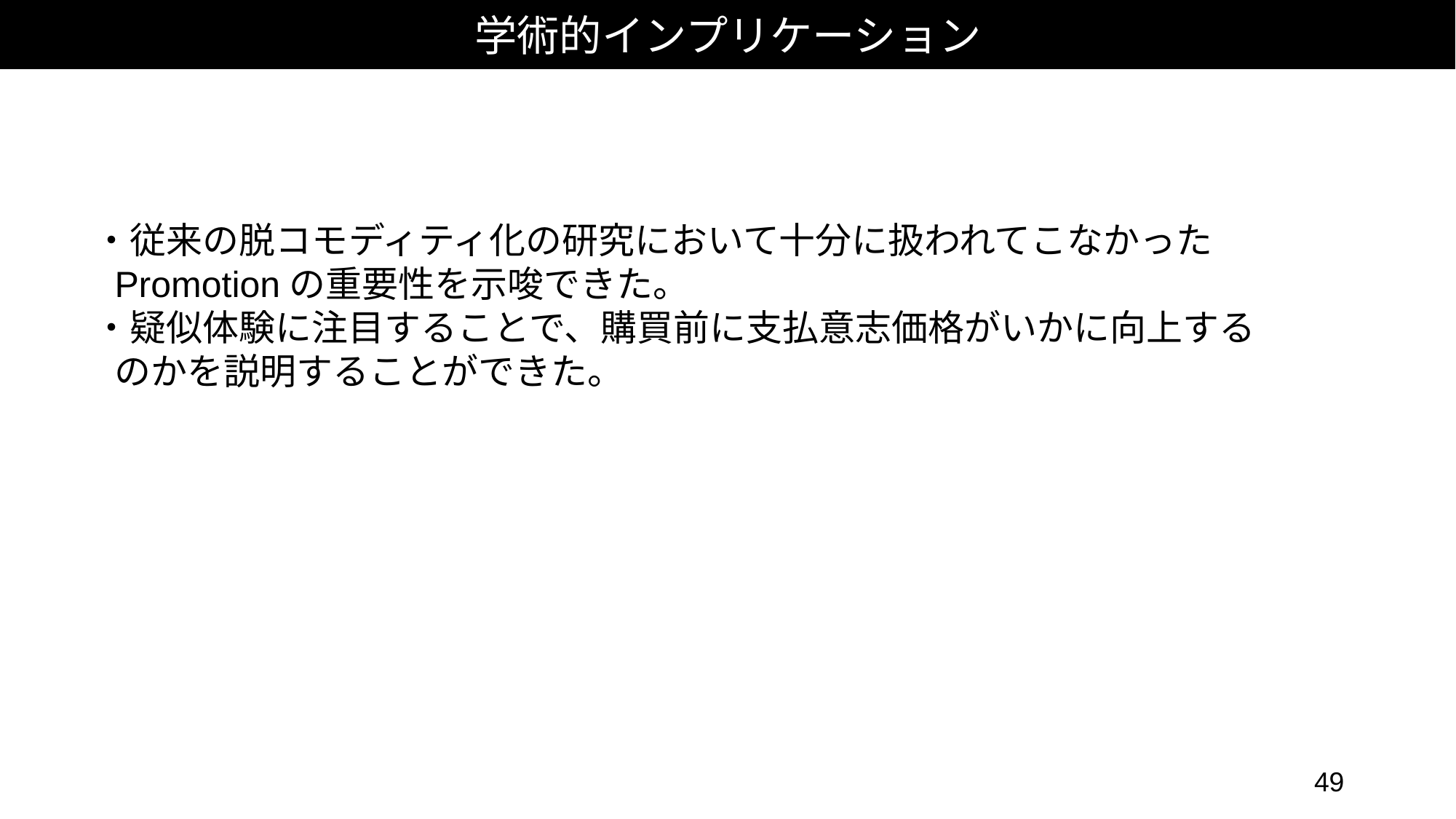

学術的インプリケーション
・従来の脱コモディティ化の研究において十分に扱われてこなかったPromotionの重要性を示唆できた。
・疑似体験に注目することで、購買前に支払意志価格がいかに向上するのかを説明することができた。
49